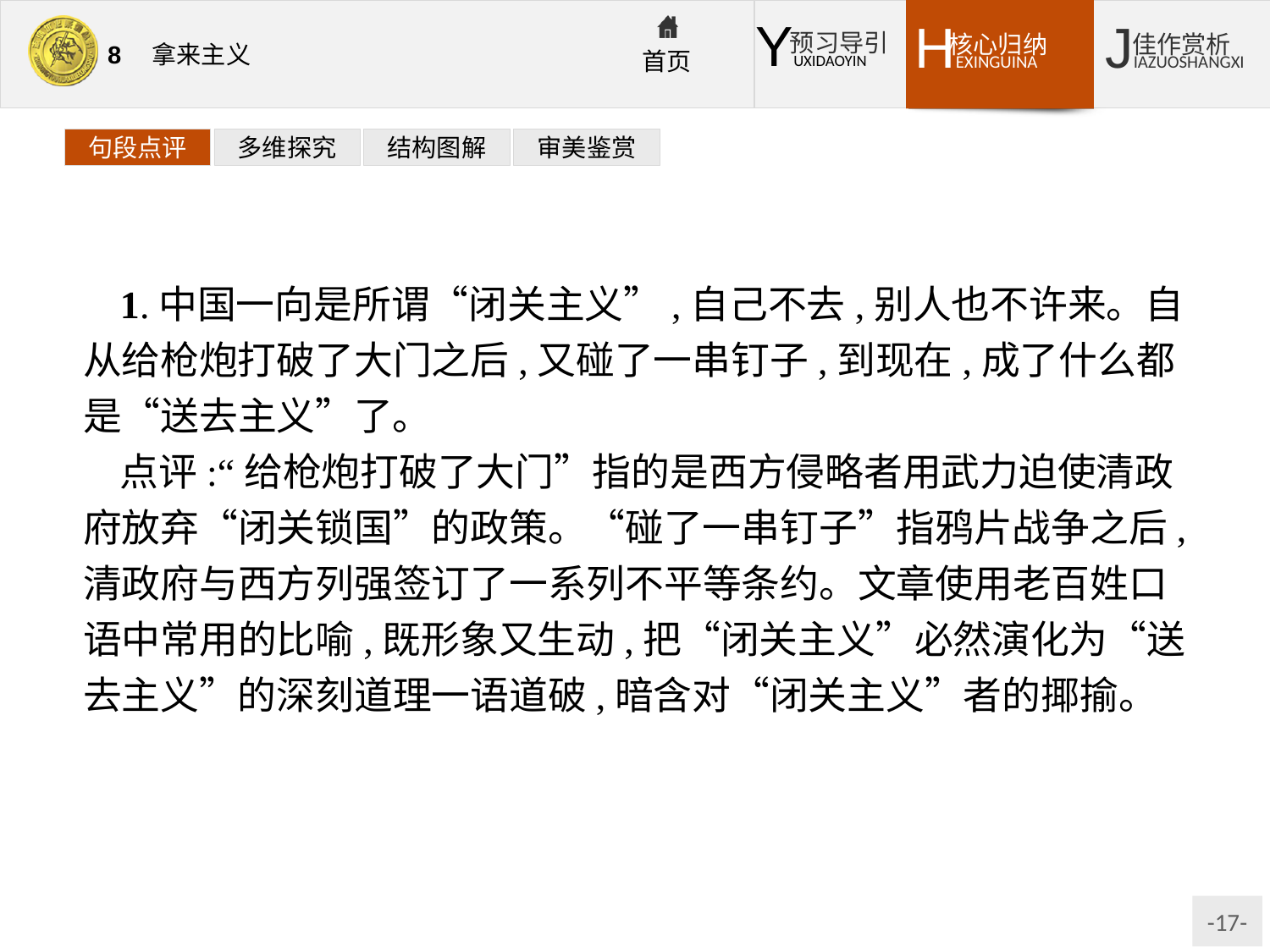

句段点评
多维探究
结构图解
审美鉴赏
1.中国一向是所谓“闭关主义”,自己不去,别人也不许来。自从给枪炮打破了大门之后,又碰了一串钉子,到现在,成了什么都是“送去主义”了。
点评:“给枪炮打破了大门”指的是西方侵略者用武力迫使清政府放弃“闭关锁国”的政策。“碰了一串钉子”指鸦片战争之后,清政府与西方列强签订了一系列不平等条约。文章使用老百姓口语中常用的比喻,既形象又生动,把“闭关主义”必然演化为“送去主义”的深刻道理一语道破,暗含对“闭关主义”者的揶揄。